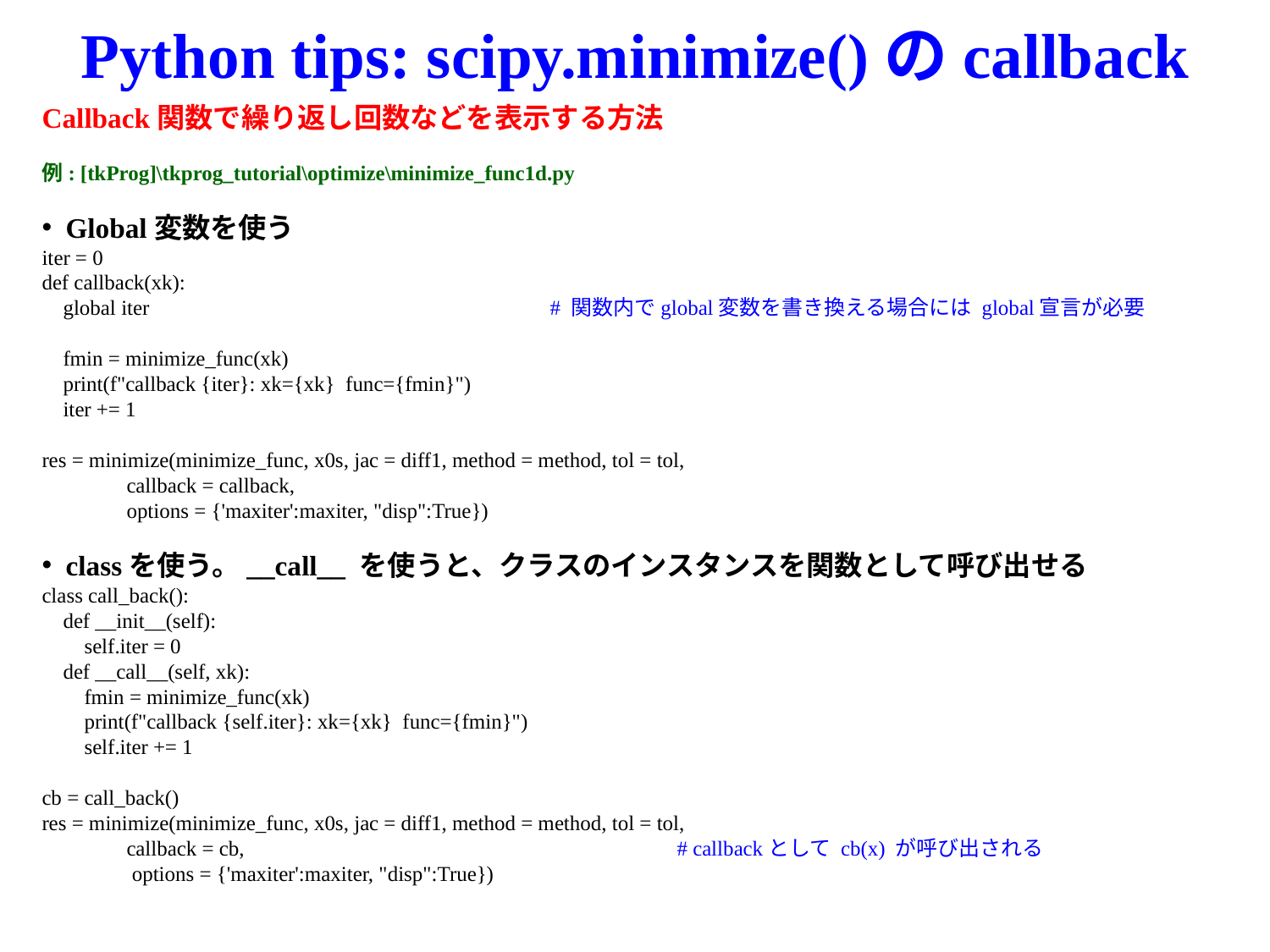

# Python tips: scipy.minimize()のcallback
Callback関数で繰り返し回数などを表示する方法

例: [tkProg]\tkprog_tutorial\optimize\minimize_func1d.py

Global変数を使う
iter = 0
def callback(xk):
    global iter				# 関数内でglobal変数を書き換える場合には global宣言が必要

    fmin = minimize_func(xk)
    print(f"callback {iter}: xk={xk}  func={fmin}")
    iter += 1

res = minimize(minimize_func, x0s, jac = diff1, method = method, tol = tol,
                callback = callback,
                options = {'maxiter':maxiter, "disp":True})

classを使う。__call__ を使うと、クラスのインスタンスを関数として呼び出せる
class call_back():
    def __init__(self):
        self.iter = 0
    def __call__(self, xk):
        fmin = minimize_func(xk)
        print(f"callback {self.iter}: xk={xk}  func={fmin}")
        self.iter += 1

cb = call_back()
res = minimize(minimize_func, x0s, jac = diff1, method = method, tol = tol,
                callback = cb, 				# callbackとして cb(x) が呼び出される
                 options = {'maxiter':maxiter, "disp":True})